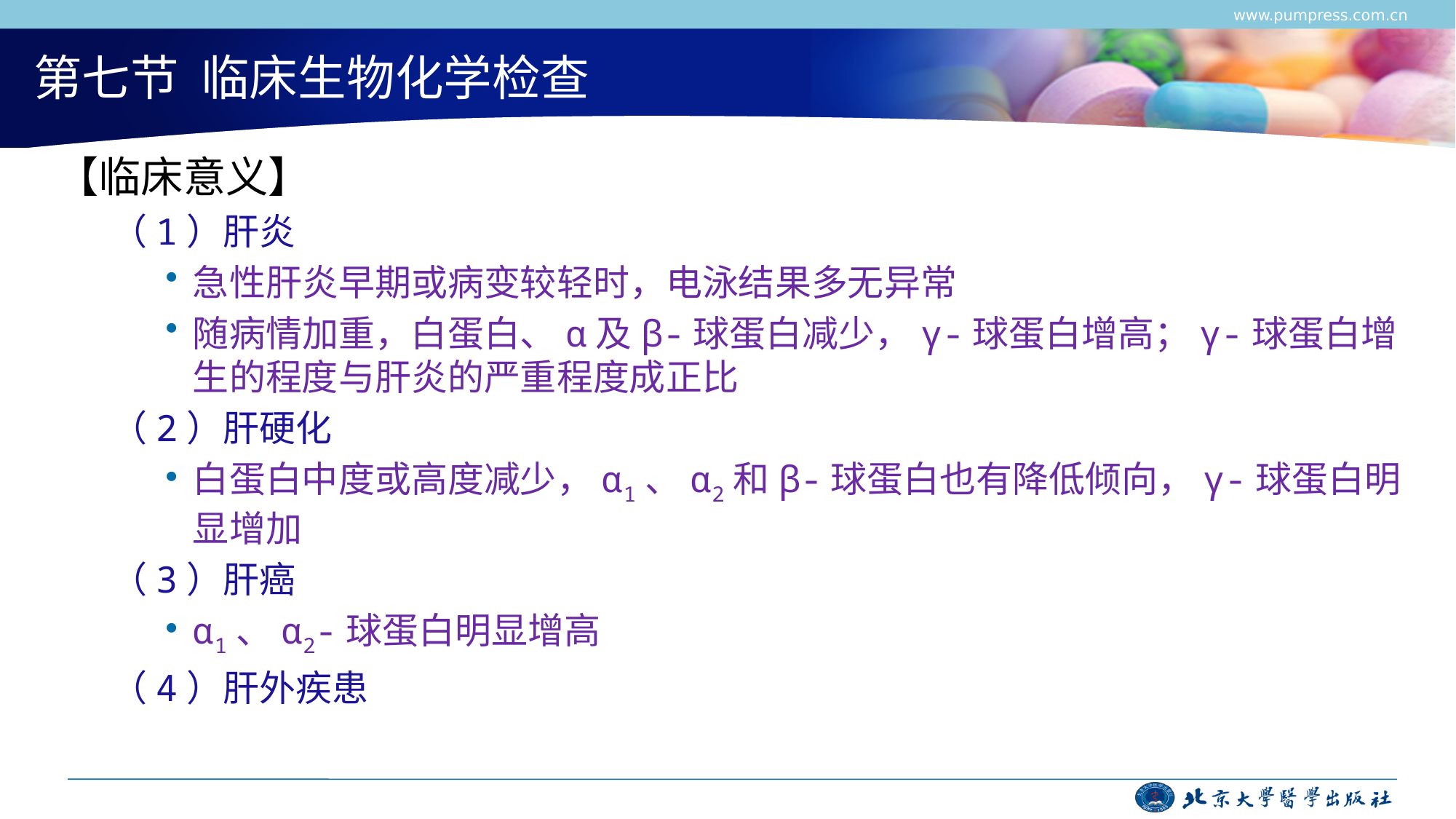

www.pumpress.com.cn
# 第七节  临床生物化学检查
【临床意义】
（1）肝炎
急性肝炎早期或病变较轻时，电泳结果多无异常
随病情加重，白蛋白、α及β-球蛋白减少，γ-球蛋白增高；γ-球蛋白增生的程度与肝炎的严重程度成正比
（2）肝硬化
白蛋白中度或高度减少，α1、α2和β-球蛋白也有降低倾向，γ-球蛋白明显增加
（3）肝癌
α1、α2-球蛋白明显增高
（4）肝外疾患